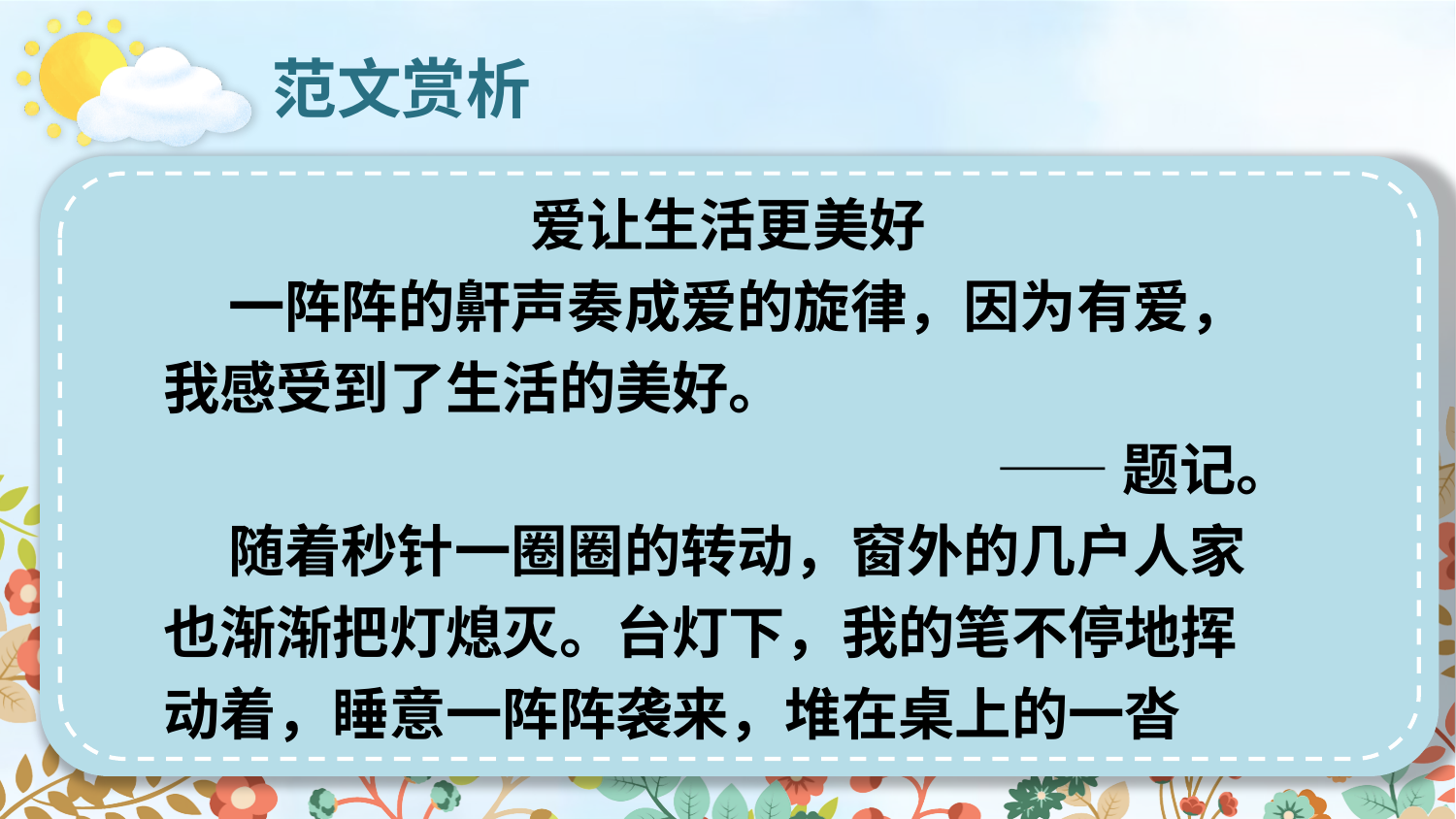

范文赏析
爱让生活更美好
    一阵阵的鼾声奏成爱的旋律，因为有爱，我感受到了生活的美好。
——题记。
    随着秒针一圈圈的转动，窗外的几户人家也渐渐把灯熄灭。台灯下，我的笔不停地挥动着，睡意一阵阵袭来，堆在桌上的一沓